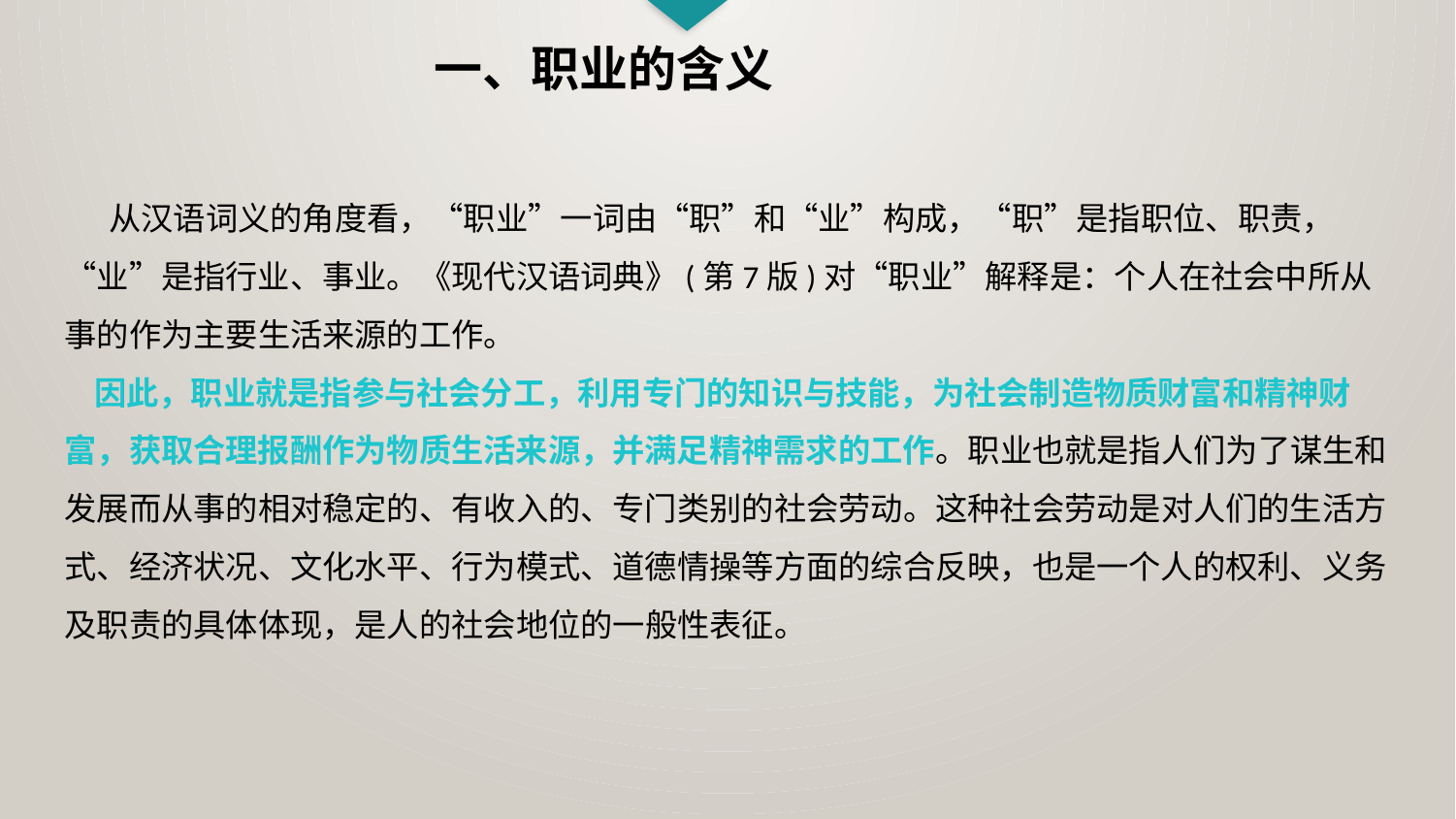

一、职业的含义
     从汉语词义的角度看，“职业”一词由“职”和“业”构成，“职”是指职位、职责，“业”是指行业、事业。《现代汉语词典》(第7版)对“职业”解释是：个人在社会中所从事的作为主要生活来源的工作。
   因此，职业就是指参与社会分工，利用专门的知识与技能，为社会制造物质财富和精神财富，获取合理报酬作为物质生活来源，并满足精神需求的工作。职业也就是指人们为了谋生和发展而从事的相对稳定的、有收入的、专门类别的社会劳动。这种社会劳动是对人们的生活方式、经济状况、文化水平、行为模式、道德情操等方面的综合反映，也是一个人的权利、义务及职责的具体体现，是人的社会地位的一般性表征。
9